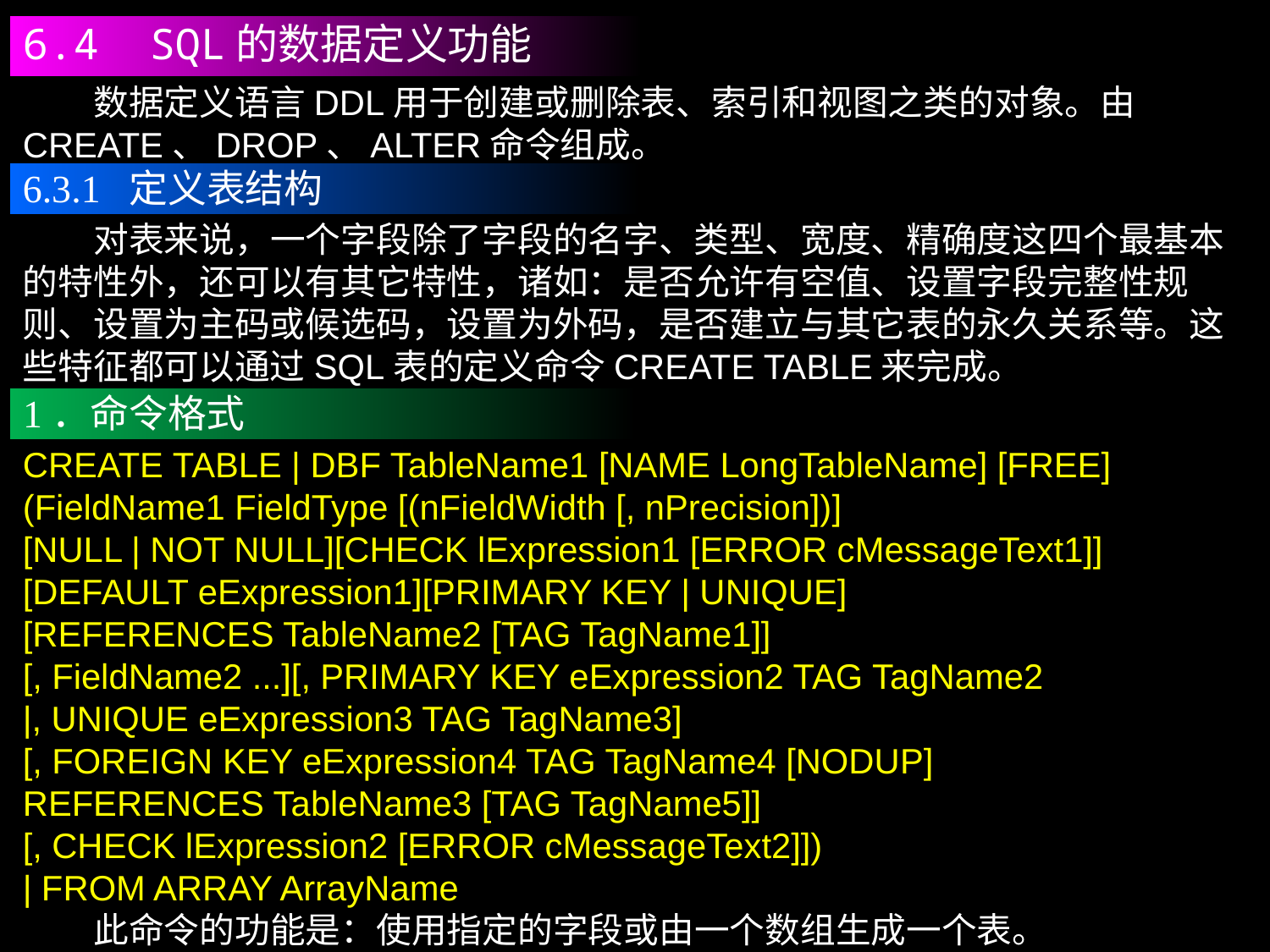

6.4  SQL的数据定义功能
　　数据定义语言DDL用于创建或删除表、索引和视图之类的对象。由CREATE、DROP、ALTER命令组成。
6.3.1  定义表结构
　　对表来说，一个字段除了字段的名字、类型、宽度、精确度这四个最基本的特性外，还可以有其它特性，诸如：是否允许有空值、设置字段完整性规则、设置为主码或候选码，设置为外码，是否建立与其它表的永久关系等。这些特征都可以通过SQL表的定义命令CREATE TABLE来完成。
1．命令格式
CREATE TABLE | DBF TableName1 [NAME LongTableName] [FREE]
(FieldName1 FieldType [(nFieldWidth [, nPrecision])]
[NULL | NOT NULL][CHECK lExpression1 [ERROR cMessageText1]]
[DEFAULT eExpression1][PRIMARY KEY | UNIQUE]
[REFERENCES TableName2 [TAG TagName1]]
[, FieldName2 ...][, PRIMARY KEY eExpression2 TAG TagName2
|, UNIQUE eExpression3 TAG TagName3]
[, FOREIGN KEY eExpression4 TAG TagName4 [NODUP]
REFERENCES TableName3 [TAG TagName5]]
[, CHECK lExpression2 [ERROR cMessageText2]])
| FROM ARRAY ArrayName
　　此命令的功能是：使用指定的字段或由一个数组生成一个表。